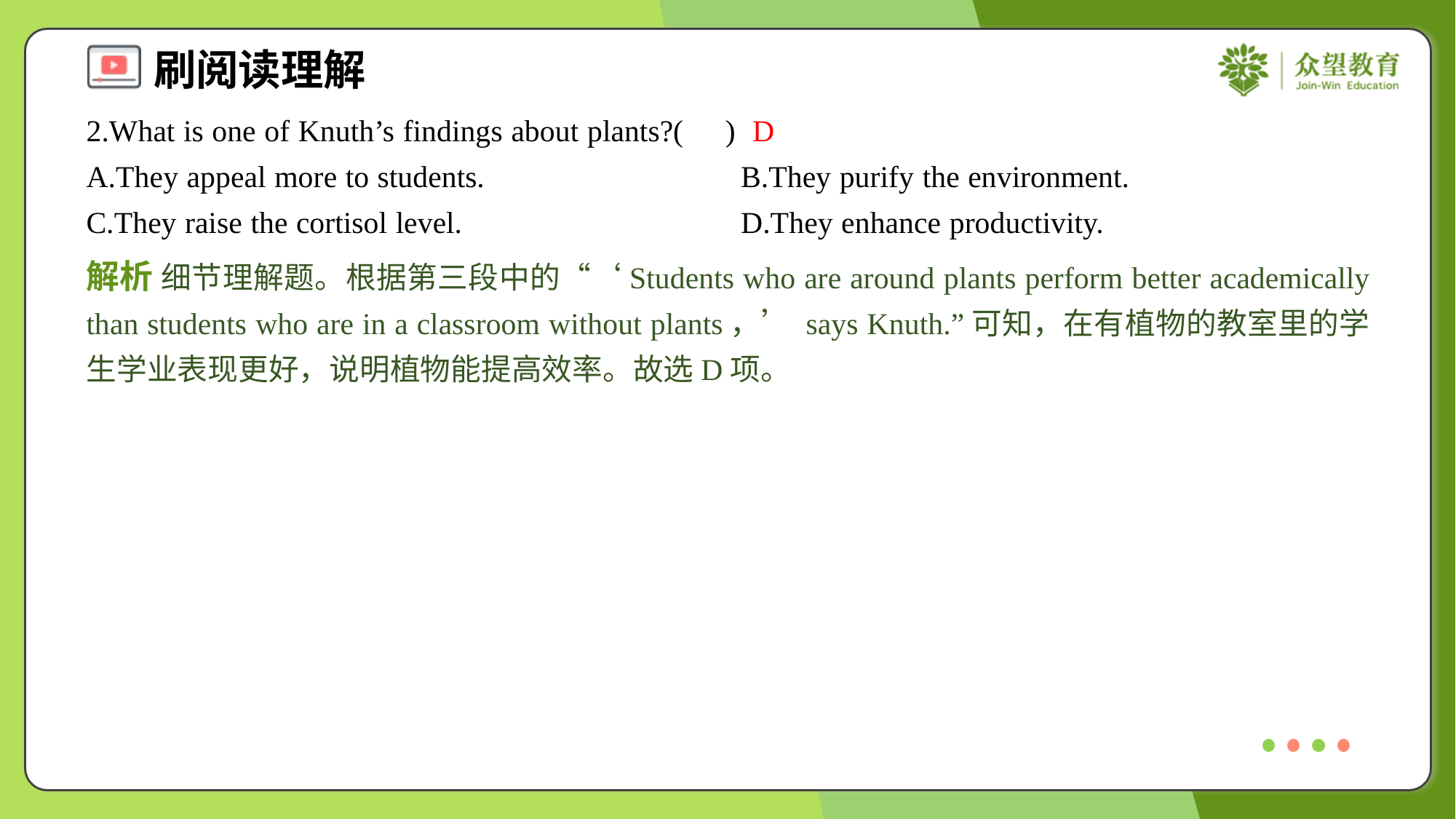

2.What is one of Knuth’s findings about plants?(     )
D
A.They appeal more to students.	B.They purify the environment.
C.They raise the cortisol level.	D.They enhance productivity.
解析 细节理解题。根据第三段中的“‘Students who are around plants perform better academically than students who are in a classroom without plants，’ says Knuth.”可知，在有植物的教室里的学生学业表现更好，说明植物能提高效率。故选D项。